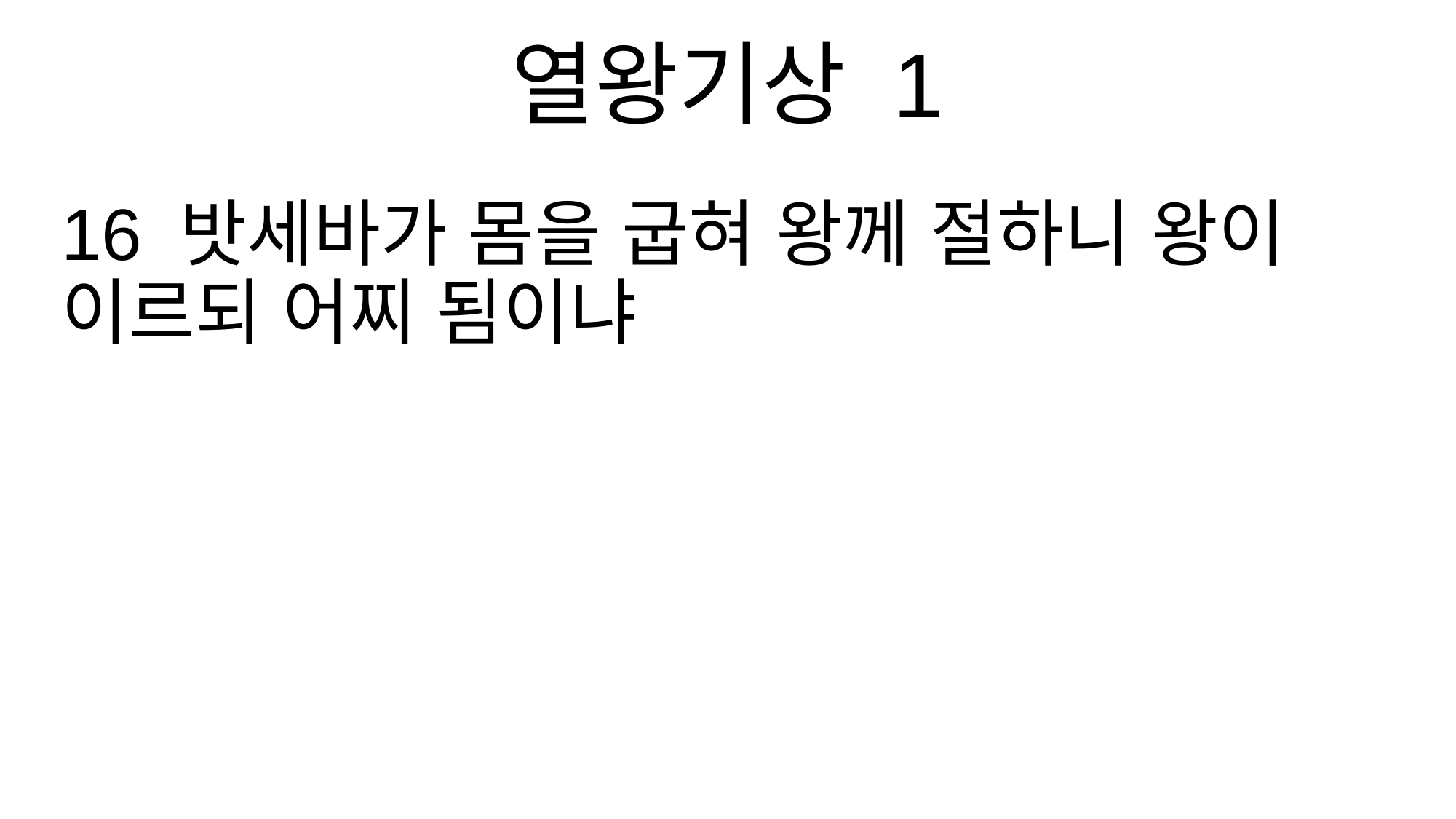

열왕기상 1
16 밧세바가 몸을 굽혀 왕께 절하니 왕이 이르되 어찌 됨이냐